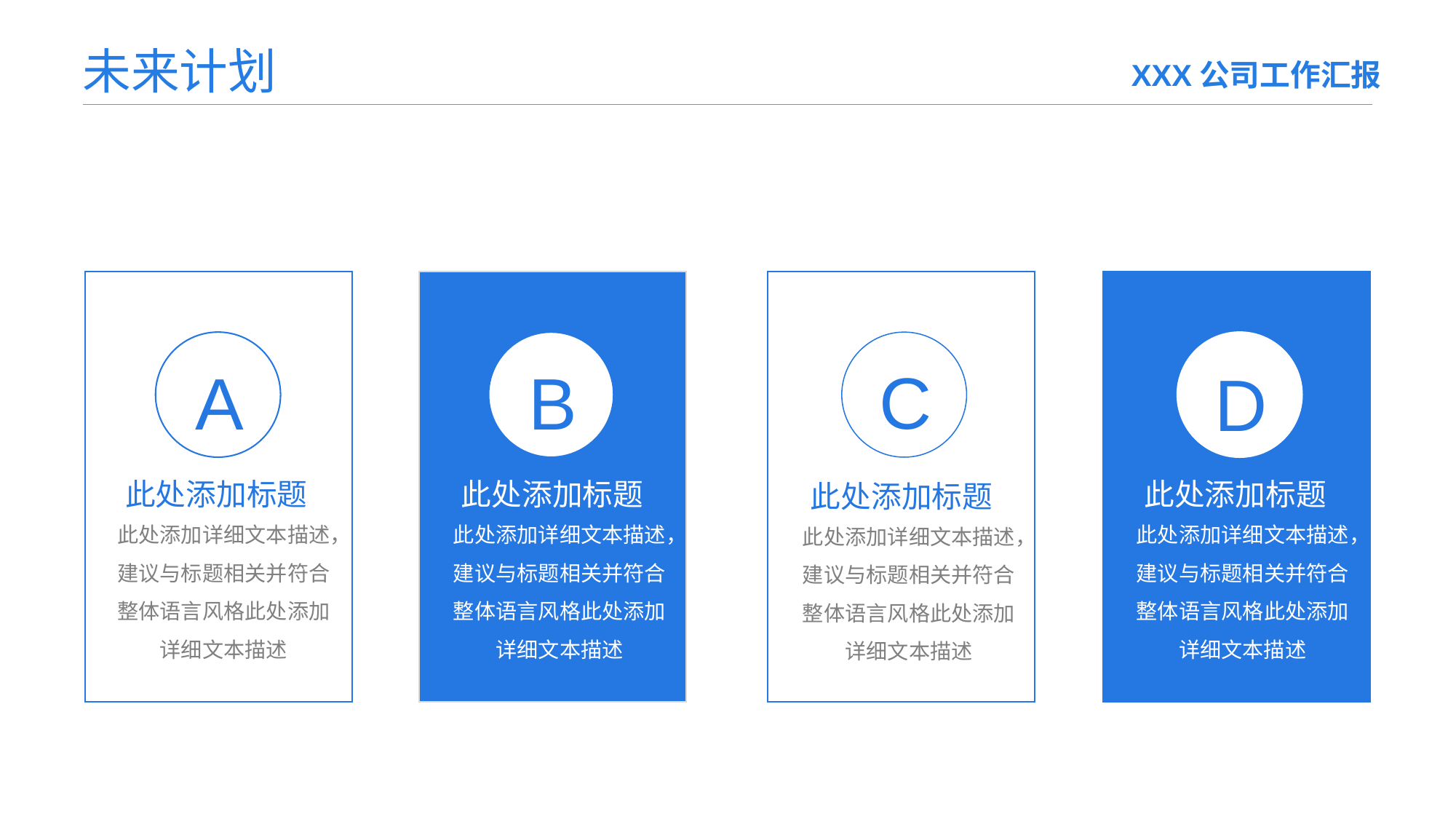

未来计划
XXX公司工作汇报

C
B
A
D
此处添加标题
此处添加详细文本描述，建议与标题相关并符合整体语言风格此处添加详细文本描述
此处添加标题
此处添加详细文本描述，建议与标题相关并符合整体语言风格此处添加详细文本描述
此处添加标题
此处添加详细文本描述，建议与标题相关并符合整体语言风格此处添加详细文本描述
此处添加标题
此处添加详细文本描述，建议与标题相关并符合整体语言风格此处添加详细文本描述